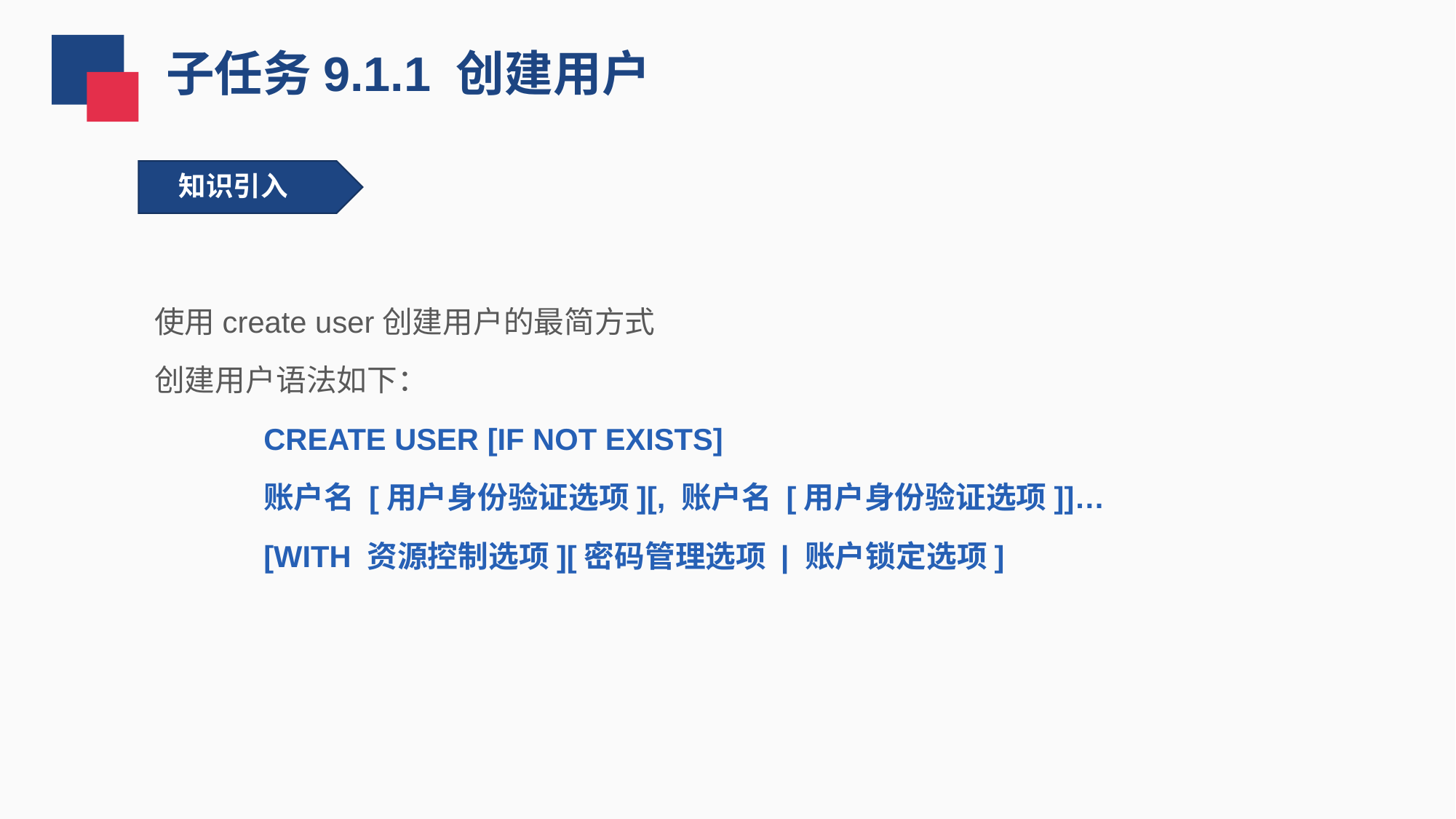

子任务9.1.1 创建用户

知识引入
使⽤create user创建用户的最简⽅式
创建用户语法如下：
CREATE USER [IF NOT EXISTS]
账户名 [用户身份验证选项][, 账户名 [用户身份验证选项]]…
[WITH 资源控制选项][密码管理选项 | 账户锁定选项]